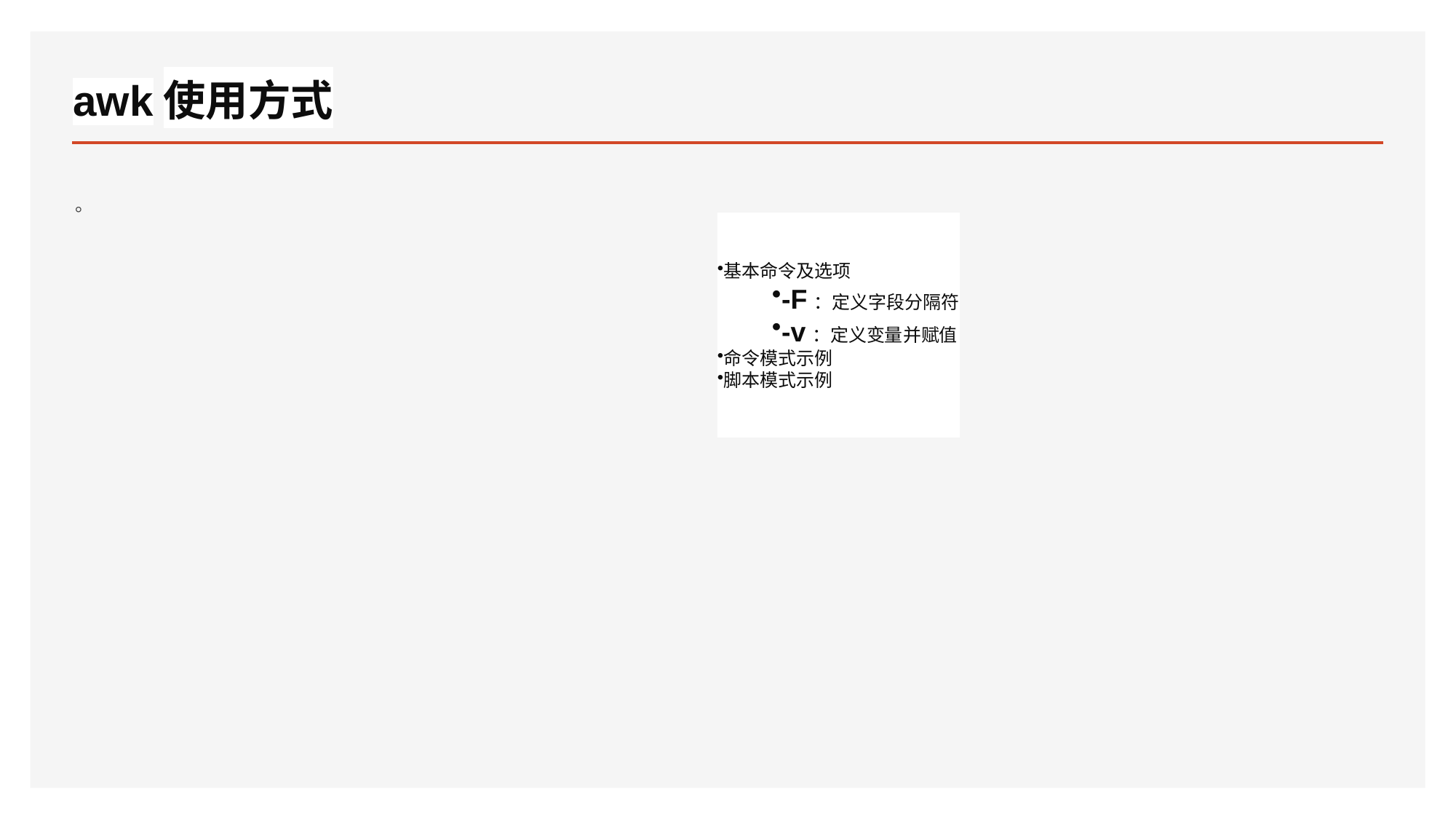

# awk使用方式
。

基本命令及选项
-F：定义字段分隔符
-v：定义变量并赋值
命令模式示例
脚本模式示例